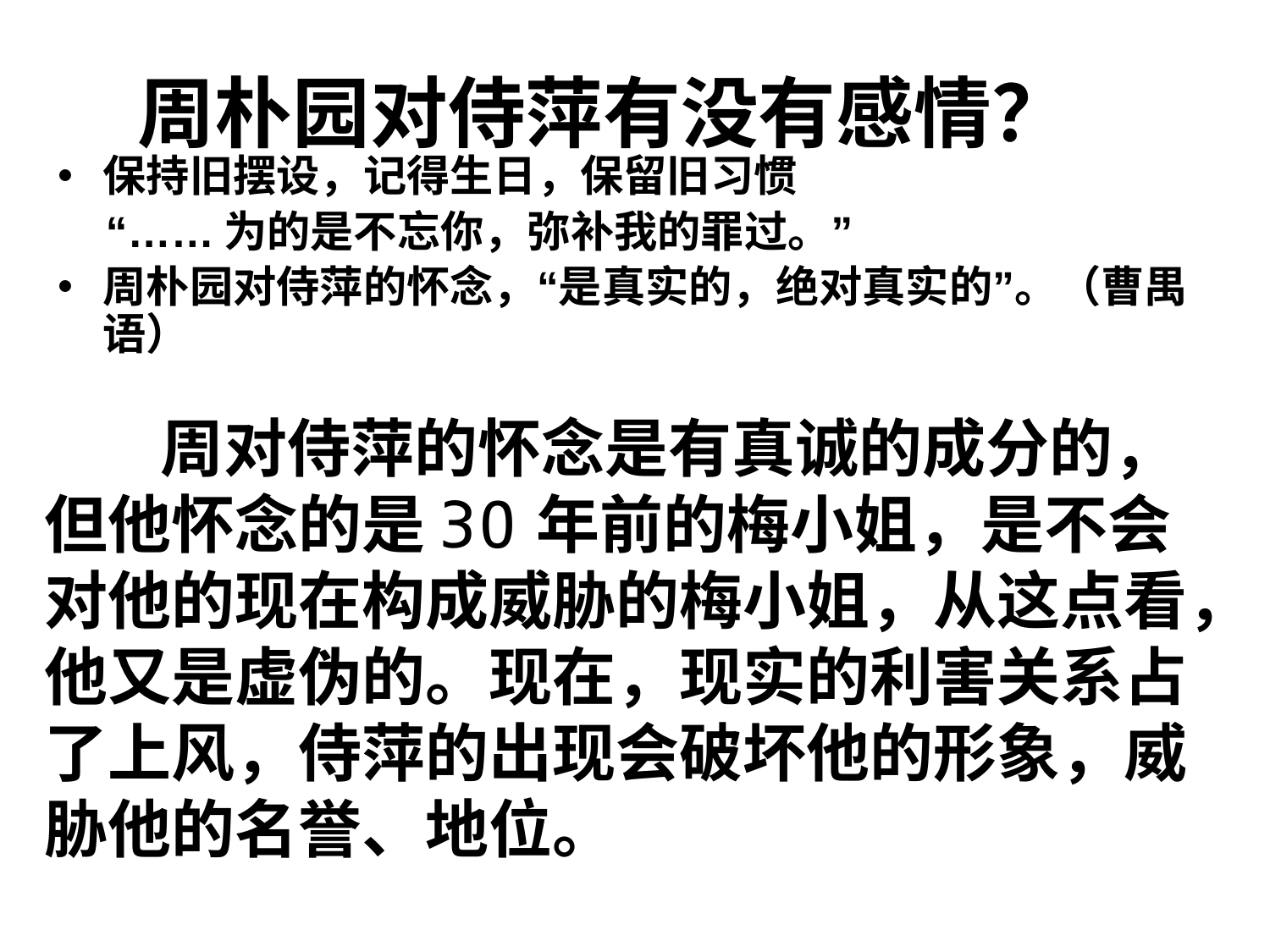

周朴园对侍萍有没有感情？
保持旧摆设，记得生日，保留旧习惯
    “……为的是不忘你，弥补我的罪过。”
周朴园对侍萍的怀念，“是真实的，绝对真实的”。（曹禺语）

       周对侍萍的怀念是有真诚的成分的，但他怀念的是30年前的梅小姐，是不会对他的现在构成威胁的梅小姐，从这点看，他又是虚伪的。现在，现实的利害关系占了上风，侍萍的出现会破坏他的形象，威胁他的名誉、地位。